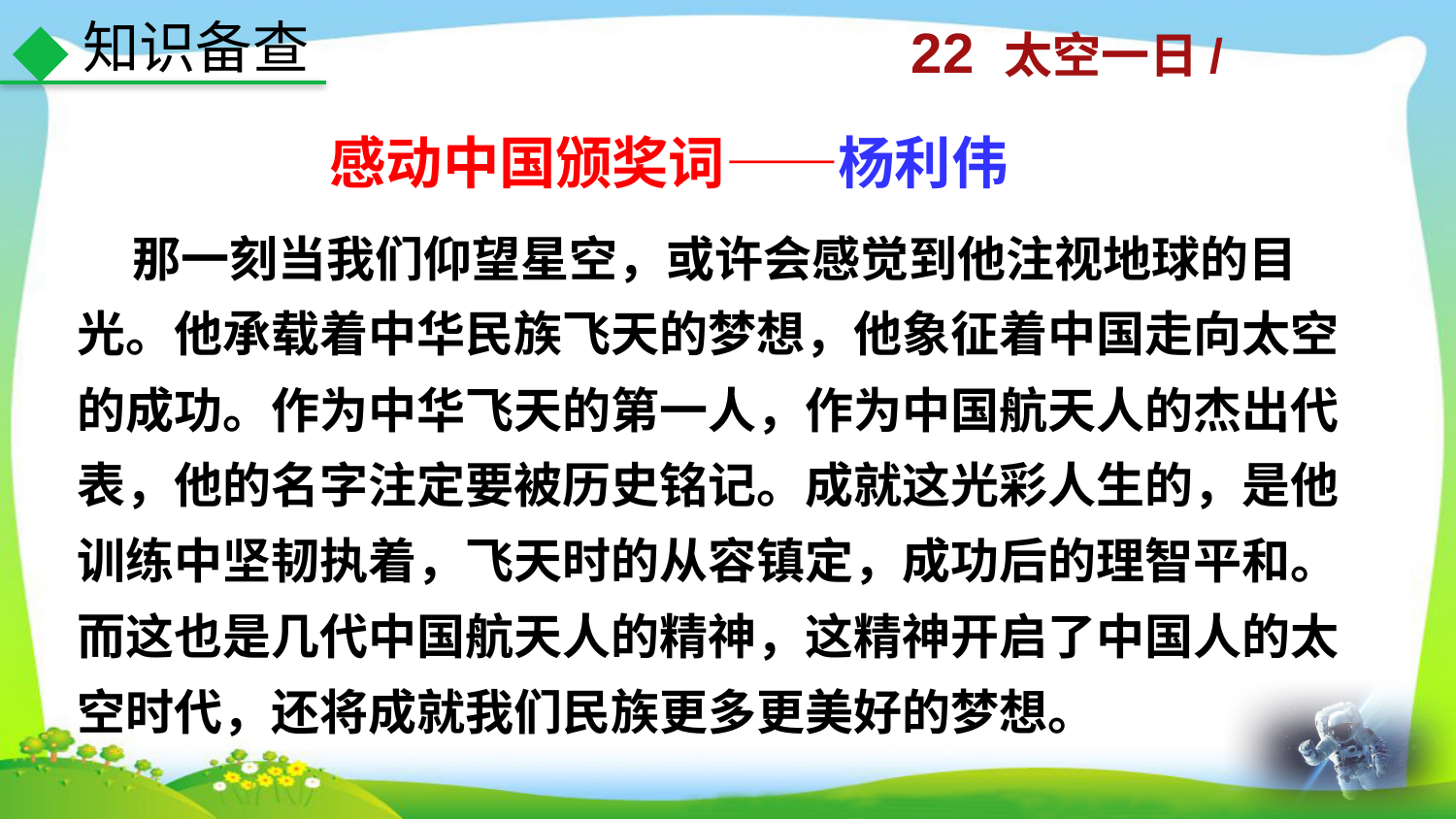

知识备查

感动中国颁奖词——杨利伟
    那一刻当我们仰望星空，或许会感觉到他注视地球的目光。他承载着中华民族飞天的梦想，他象征着中国走向太空的成功。作为中华飞天的第一人，作为中国航天人的杰出代表，他的名字注定要被历史铭记。成就这光彩人生的，是他训练中坚韧执着，飞天时的从容镇定，成功后的理智平和。而这也是几代中国航天人的精神，这精神开启了中国人的太空时代，还将成就我们民族更多更美好的梦想。